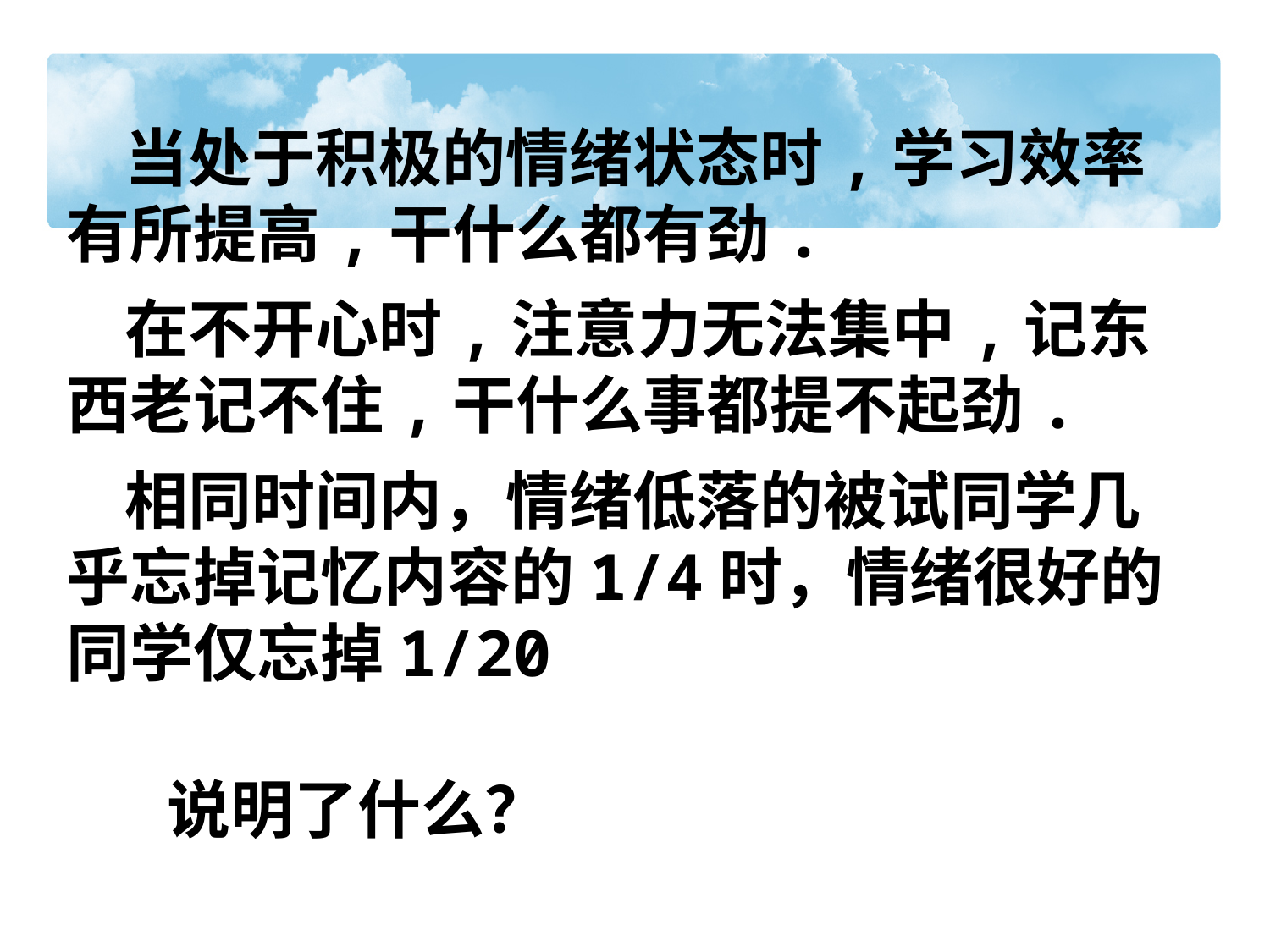

当处于积极的情绪状态时,学习效率有所提高,干什么都有劲.
   在不开心时,注意力无法集中,记东西老记不住,干什么事都提不起劲.
   相同时间内，情绪低落的被试同学几乎忘掉记忆内容的1/4时，情绪很好的同学仅忘掉1/20

说明了什么？